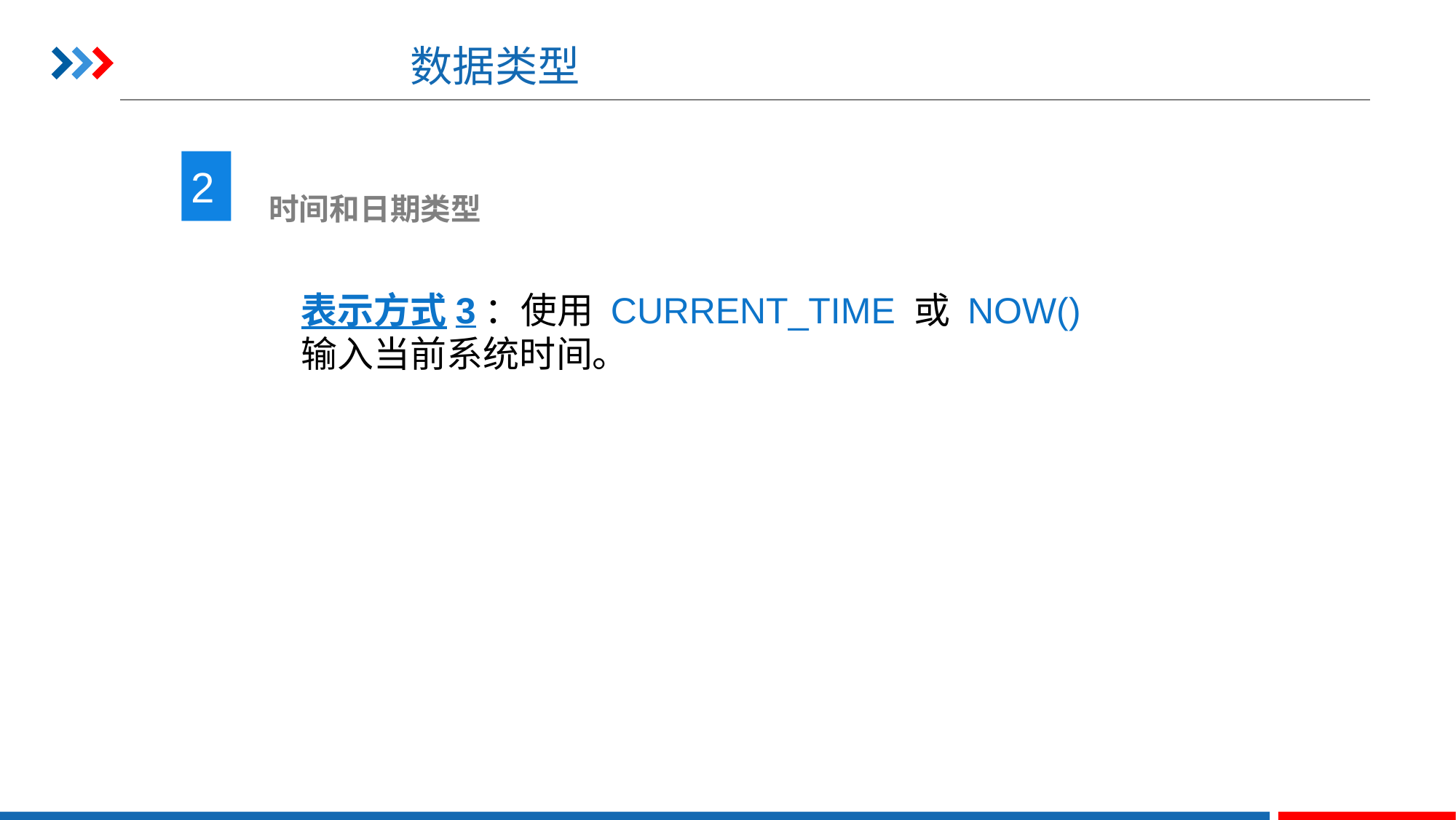

# 数据类型

2
  时间和日期类型

表示方式3：使用 CURRENT_TIME 或 NOW() 输入当前系统时间。